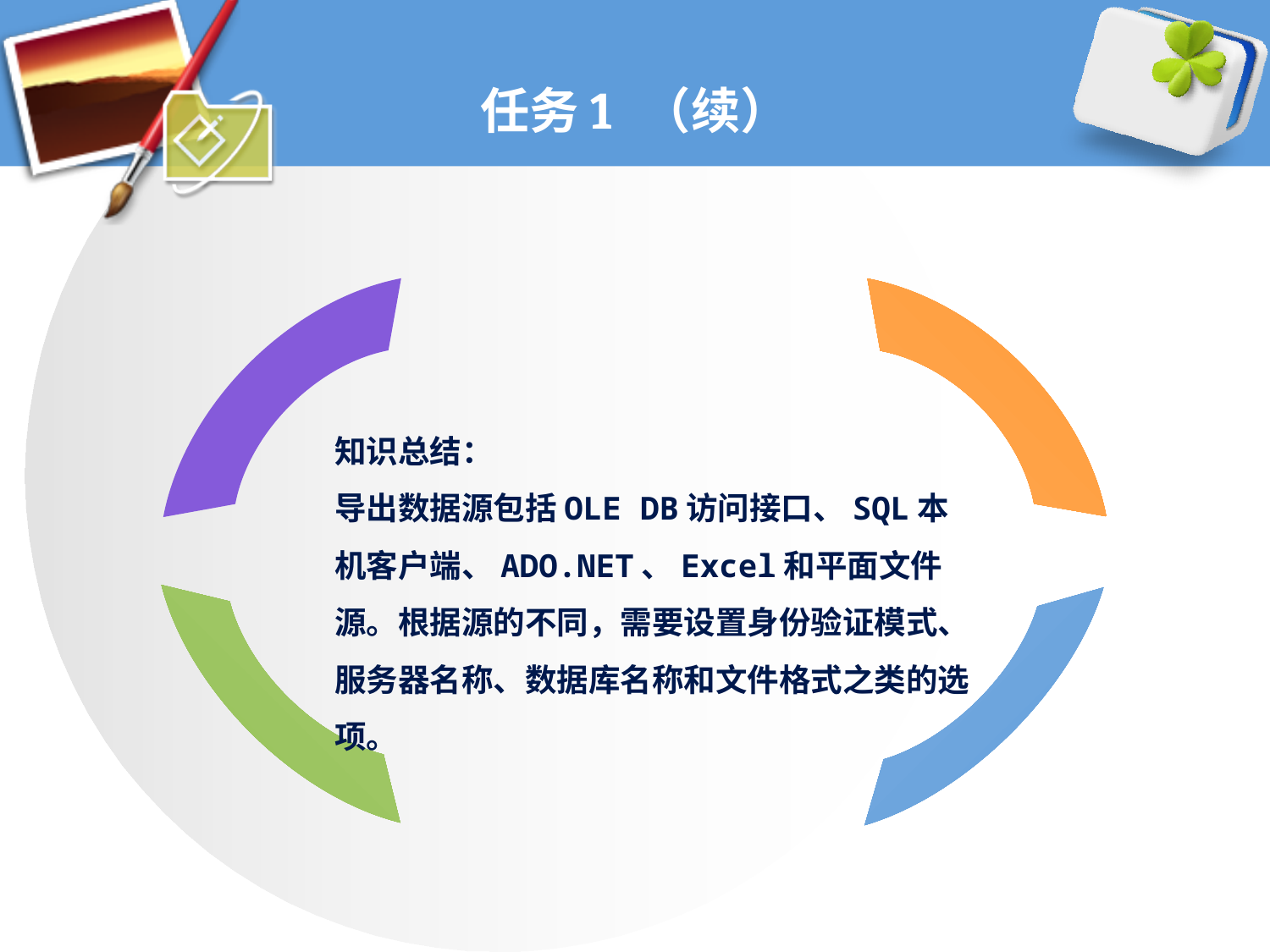

# 任务1  （续）

知识总结：
导出数据源包括OLE DB访问接口、SQL本机客户端、ADO.NET、Excel和平面文件源。根据源的不同，需要设置身份验证模式、服务器名称、数据库名称和文件格式之类的选项。